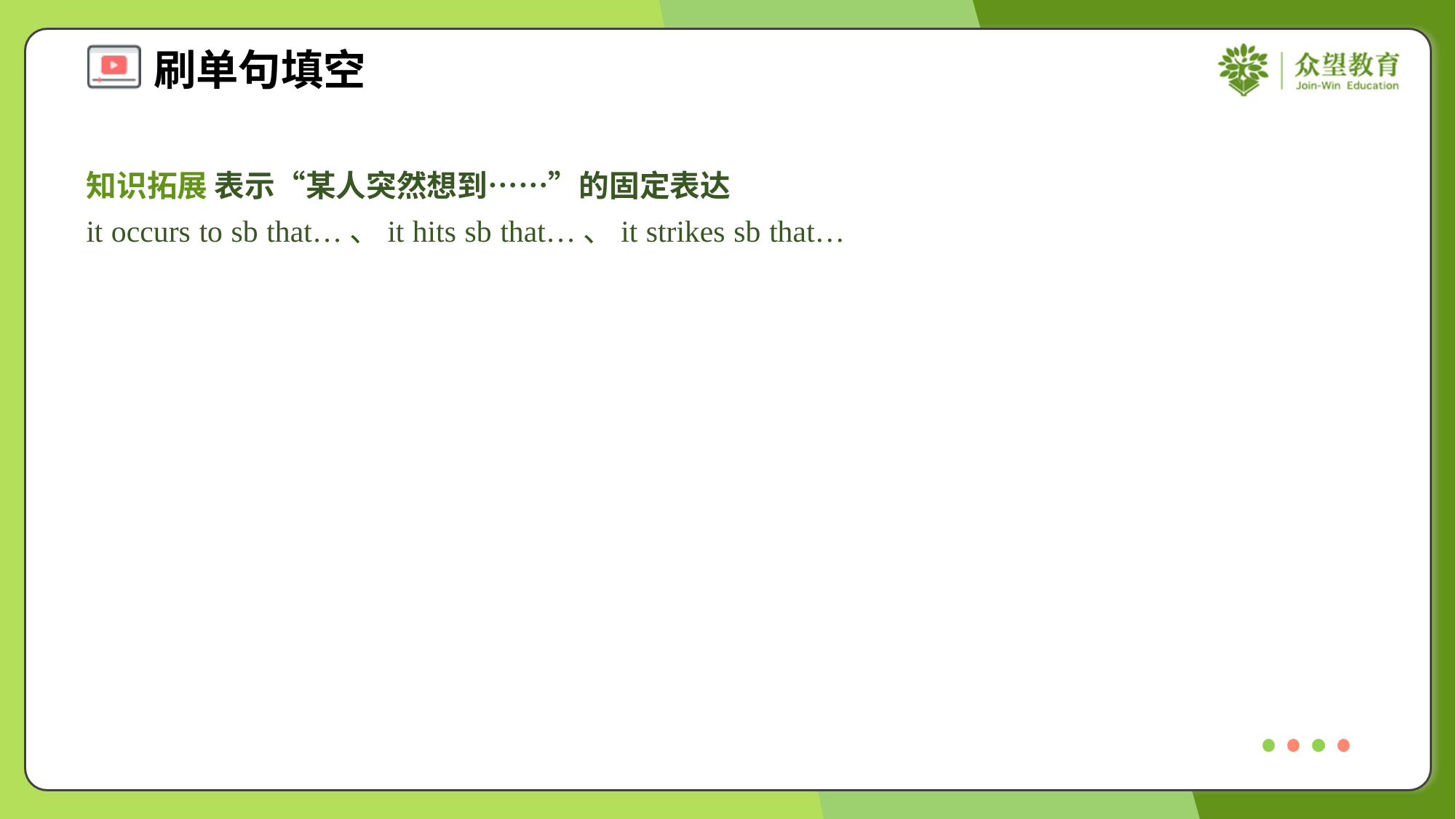

知识拓展 表示“某人突然想到……”的固定表达
it occurs to sb that…、it hits sb that…、it strikes sb that…